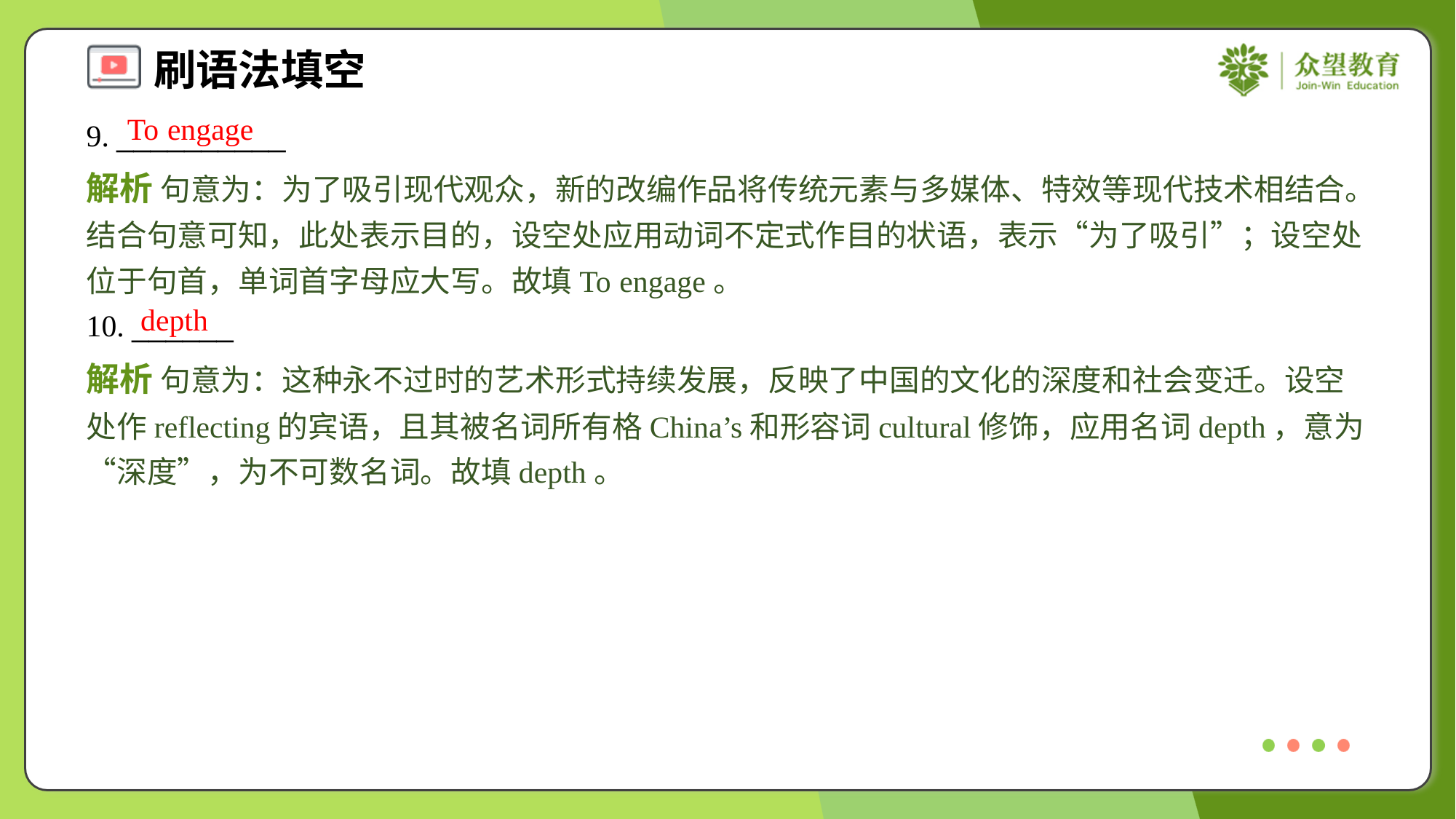

To engage
9. __________
解析 句意为：为了吸引现代观众，新的改编作品将传统元素与多媒体、特效等现代技术相结合。结合句意可知，此处表示目的，设空处应用动词不定式作目的状语，表示“为了吸引”；设空处位于句首，单词首字母应大写。故填To engage。
depth
10. ______
解析 句意为：这种永不过时的艺术形式持续发展，反映了中国的文化的深度和社会变迁。设空处作reflecting的宾语，且其被名词所有格China’s和形容词cultural修饰，应用名词depth，意为“深度”，为不可数名词。故填depth。